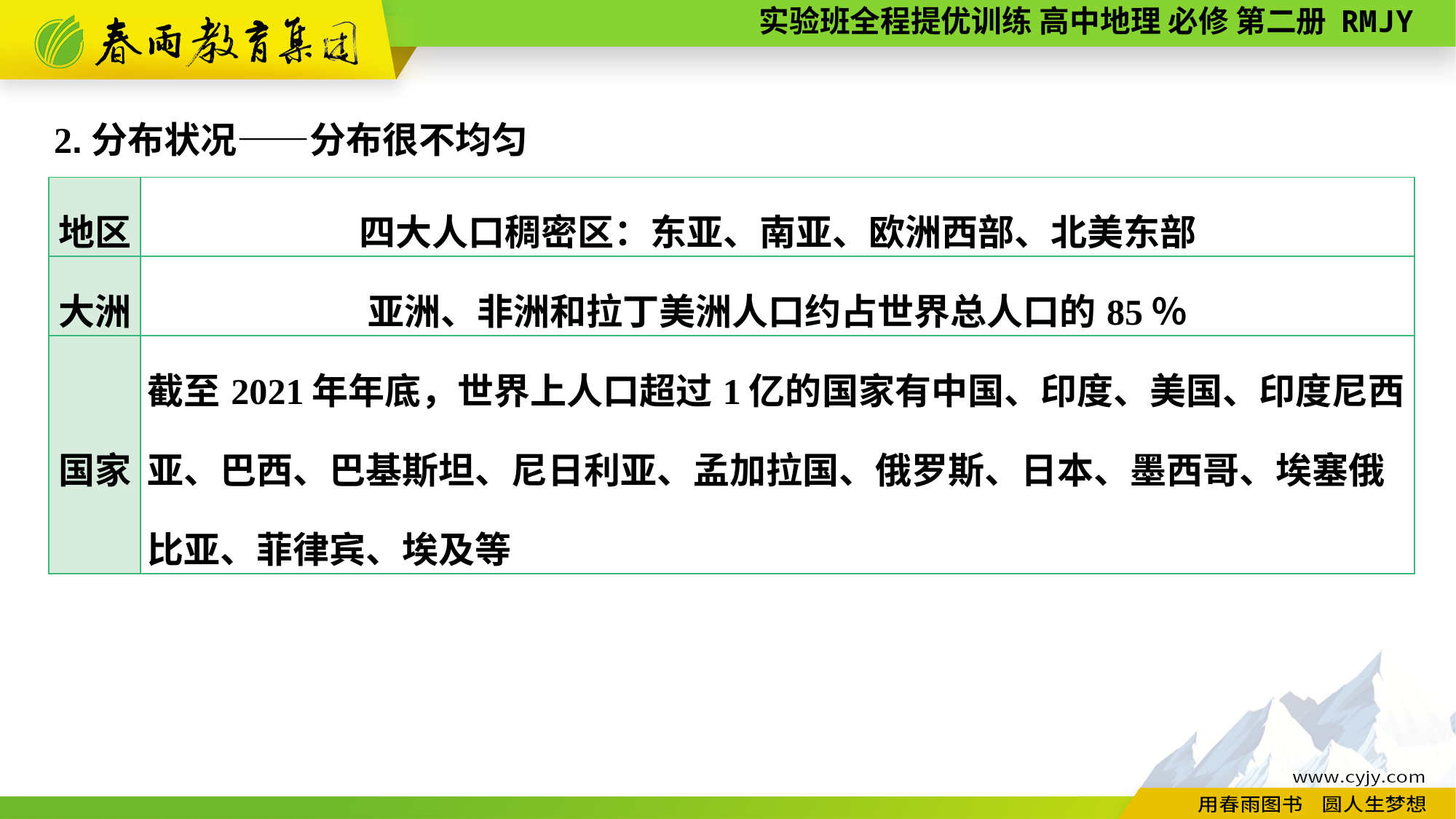

2.分布状况——分布很不均匀
| 地区 | 四大人口稠密区：东亚、南亚、欧洲西部、北美东部 |
| --- | --- |
| 大洲 | 亚洲、非洲和拉丁美洲人口约占世界总人口的85％ |
| 国家 | 截至2021年年底，世界上人口超过1亿的国家有中国、印度、美国、印度尼西亚、巴西、巴基斯坦、尼日利亚、孟加拉国、俄罗斯、日本、墨西哥、埃塞俄比亚、菲律宾、埃及等 |